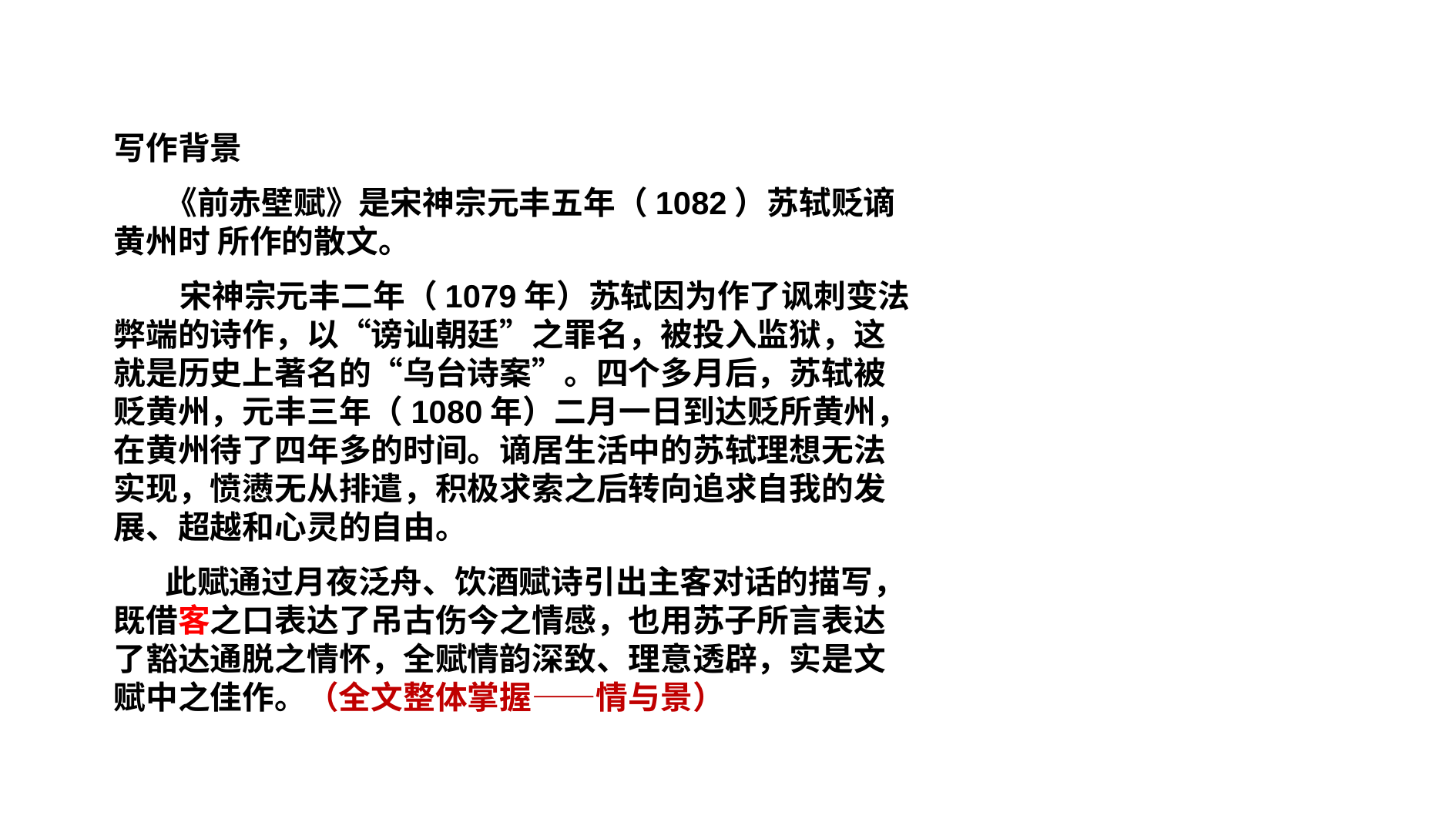

写作背景
      《前赤壁赋》是宋神宗元丰五年（1082）苏轼贬谪黄州时 所作的散文。
        宋神宗元丰二年（1079年）苏轼因为作了讽刺变法弊端的诗作，以“谤讪朝廷”之罪名，被投入监狱，这就是历史上著名的“乌台诗案”。四个多月后，苏轼被贬黄州，元丰三年（1080年）二月一日到达贬所黄州，在黄州待了四年多的时间。谪居生活中的苏轼理想无法实现，愤懑无从排遣，积极求索之后转向追求自我的发展、超越和心灵的自由。
      此赋通过月夜泛舟、饮酒赋诗引出主客对话的描写，既借客之口表达了吊古伤今之情感，也用苏子所言表达了豁达通脱之情怀，全赋情韵深致、理意透辟，实是文赋中之佳作。（全文整体掌握——情与景）